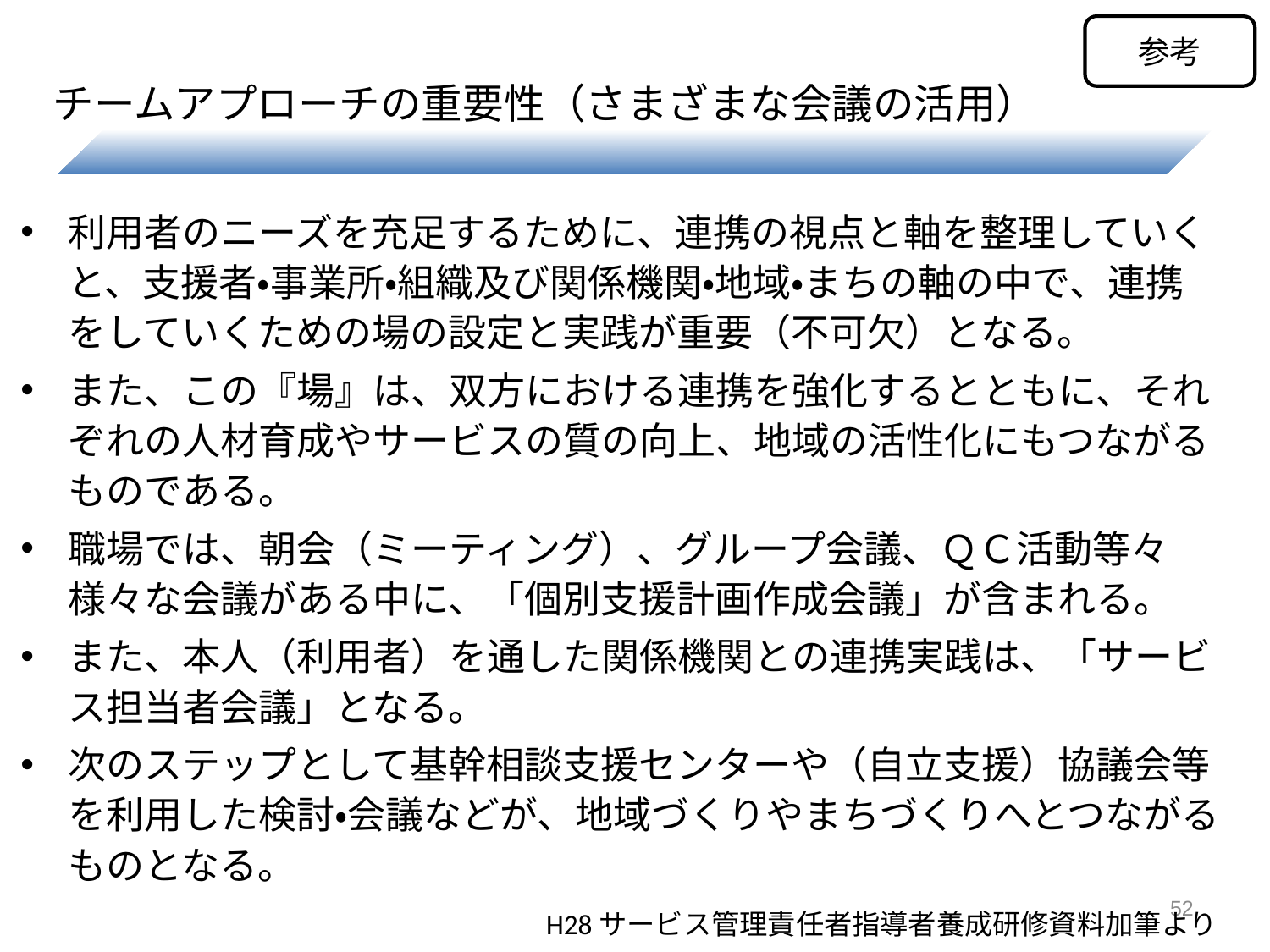

参考
# チームアプローチの重要性（さまざまな会議の活用）

利用者のニーズを充足するために、連携の視点と軸を整理していくと、支援者・事業所・組織及び関係機関・地域・まちの軸の中で、連携をしていくための場の設定と実践が重要（不可欠）となる。
また、この『場』は、双方における連携を強化するとともに、それぞれの人材育成やサービスの質の向上、地域の活性化にもつながるものである。
職場では、朝会（ミーティング）、グループ会議、ＱＣ活動等々様々な会議がある中に、「個別支援計画作成会議」が含まれる。
また、本人（利用者）を通した関係機関との連携実践は、「サービス担当者会議」となる。
次のステップとして基幹相談支援センターや（自立支援）協議会等を利用した検討・会議などが、地域づくりやまちづくりへとつながるものとなる。
52
H28サービス管理責任者指導者養成研修資料加筆より